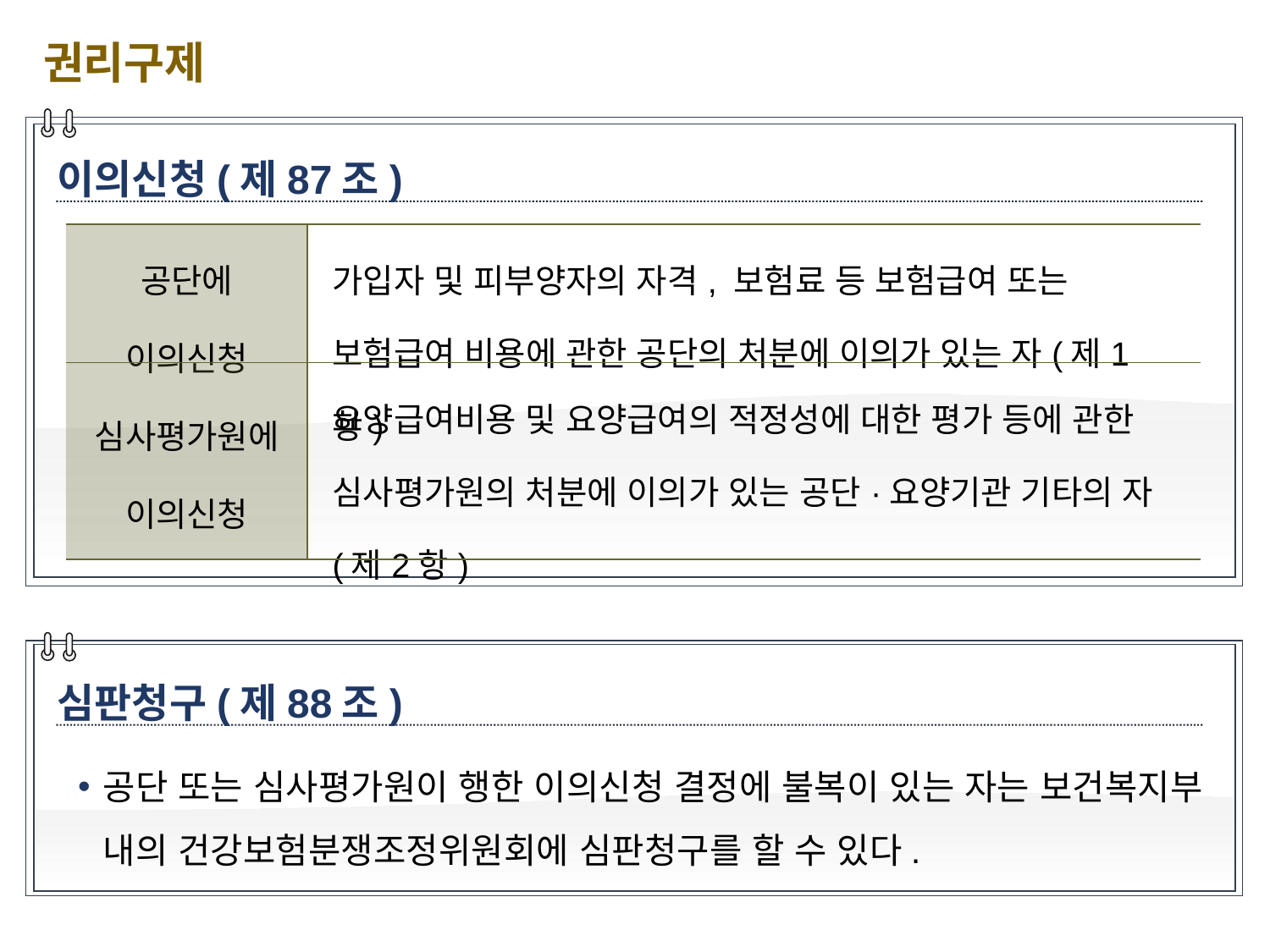

권리구제

이의신청(제87조)

| 공단에 이의신청 | 가입자 및 피부양자의 자격, 보험료 등 보험급여 또는 보험급여 비용에 관한 공단의 처분에 이의가 있는 자(제1항) |
| --- | --- |
| 심사평가원에 이의신청 | 요양급여비용 및 요양급여의 적정성에 대한 평가 등에 관한 심사평가원의 처분에 이의가 있는 공단·요양기관 기타의 자(제2항) |

심판청구(제88조)

공단 또는 심사평가원이 행한 이의신청 결정에 불복이 있는 자는 보건복지부 내의 건강보험분쟁조정위원회에 심판청구를 할 수 있다.